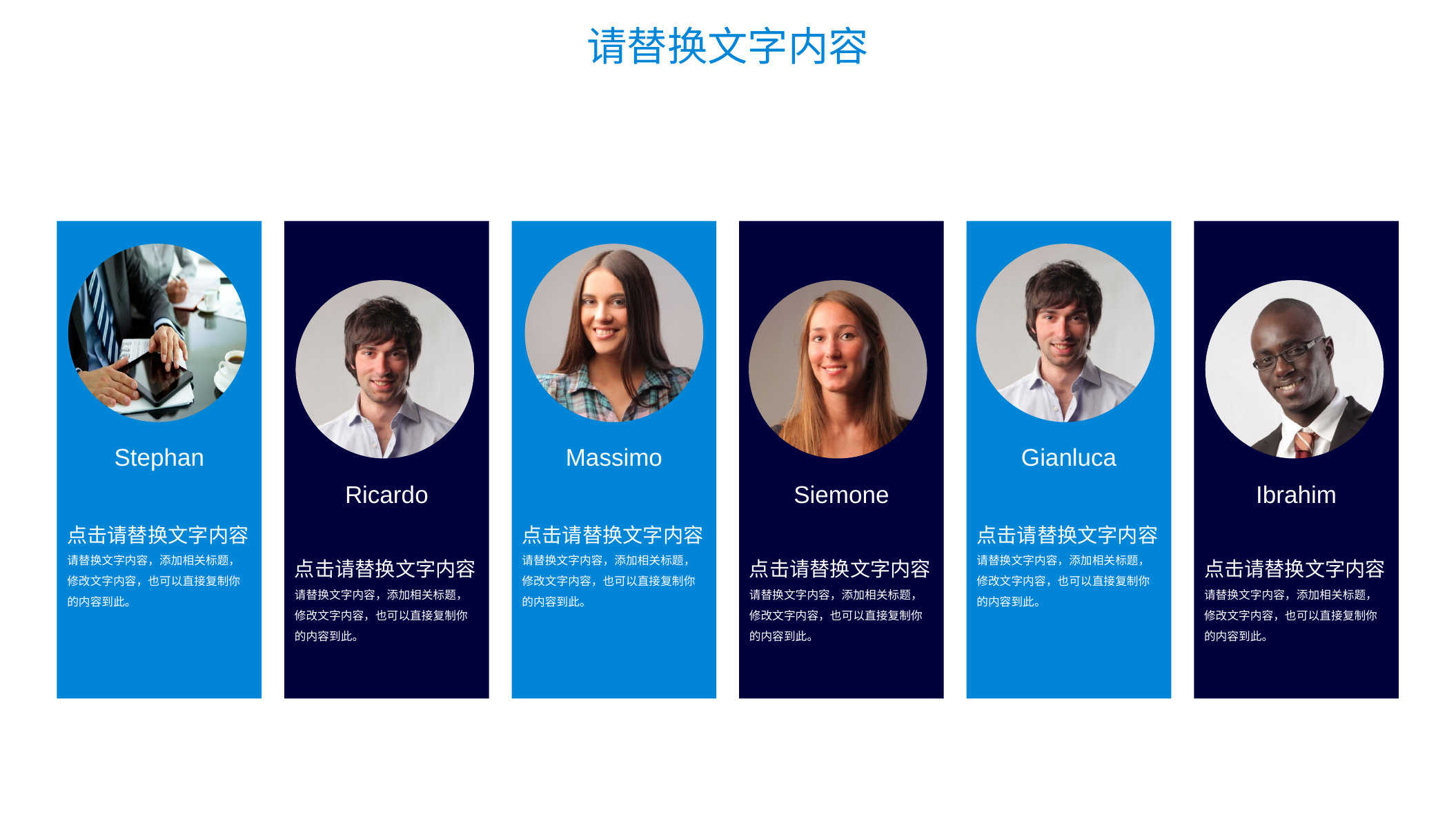

请替换文字内容

Ricardo
点击请替换文字内容
请替换文字内容，添加相关标题，修改文字内容，也可以直接复制你的内容到此。

Siemone
点击请替换文字内容
请替换文字内容，添加相关标题，修改文字内容，也可以直接复制你的内容到此。

Ibrahim
点击请替换文字内容
请替换文字内容，添加相关标题，修改文字内容，也可以直接复制你的内容到此。

Stephan
点击请替换文字内容
请替换文字内容，添加相关标题，修改文字内容，也可以直接复制你的内容到此。

Massimo
点击请替换文字内容
请替换文字内容，添加相关标题，修改文字内容，也可以直接复制你的内容到此。

Gianluca
点击请替换文字内容
请替换文字内容，添加相关标题，修改文字内容，也可以直接复制你的内容到此。